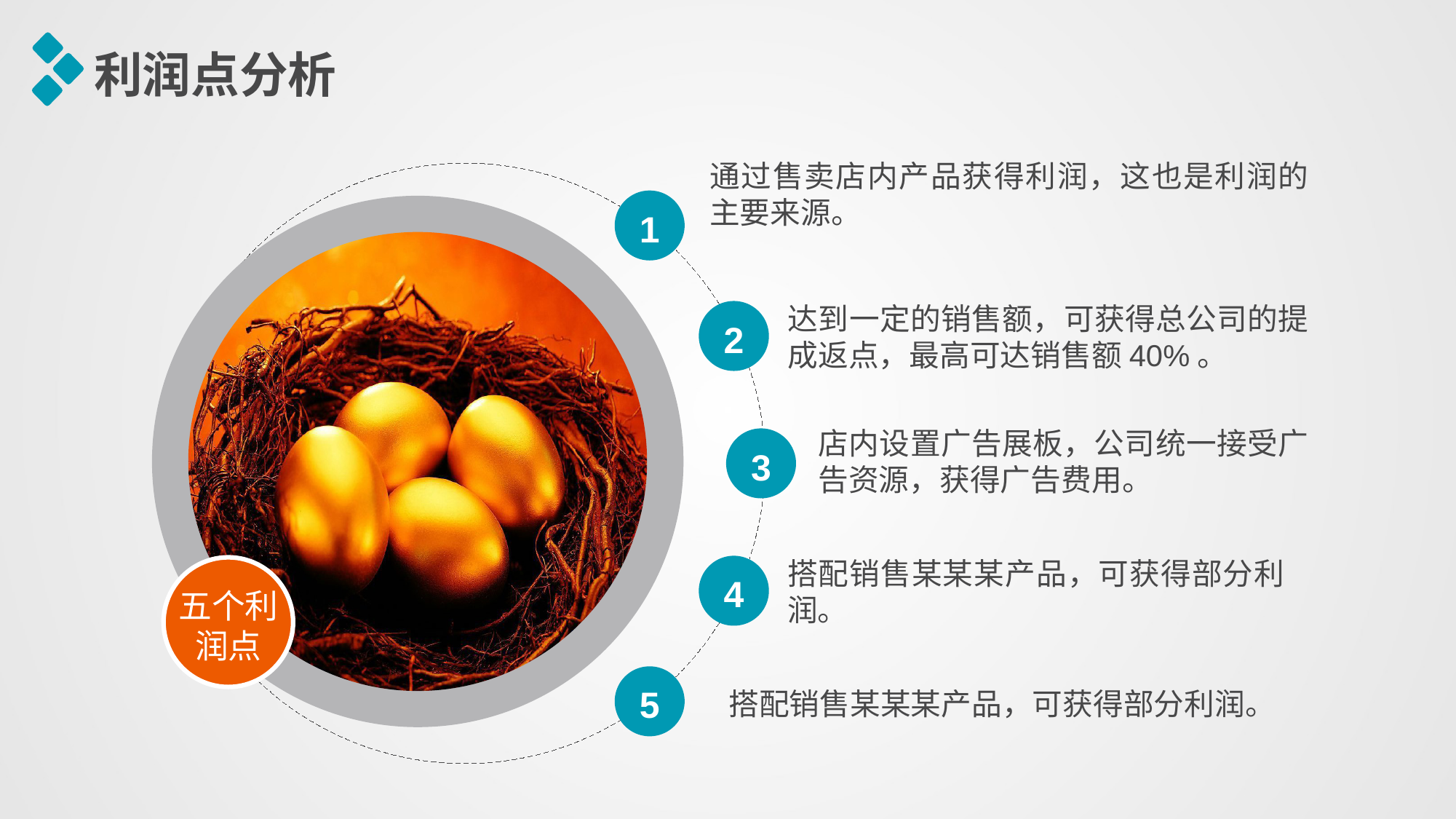

利润点分析

通过售卖店内产品获得利润，这也是利润的主要来源。

1

达到一定的销售额，可获得总公司的提成返点，最高可达销售额40%。
2
店内设置广告展板，公司统一接受广告资源，获得广告费用。
3
搭配销售某某某产品，可获得部分利润。
4

五个利润点
5
搭配销售某某某产品，可获得部分利润。